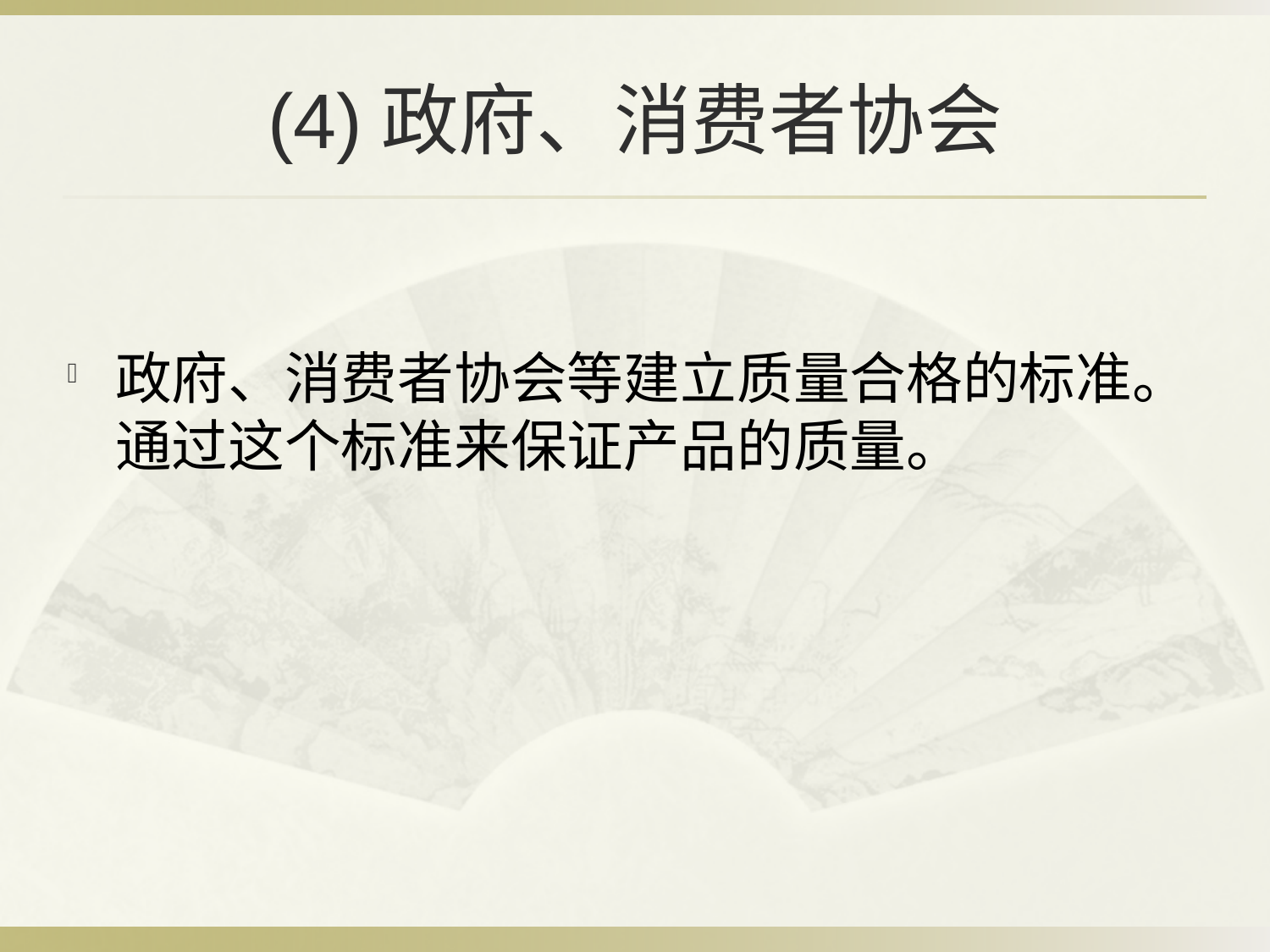

# (4)政府、消费者协会
政府、消费者协会等建立质量合格的标准。通过这个标准来保证产品的质量。